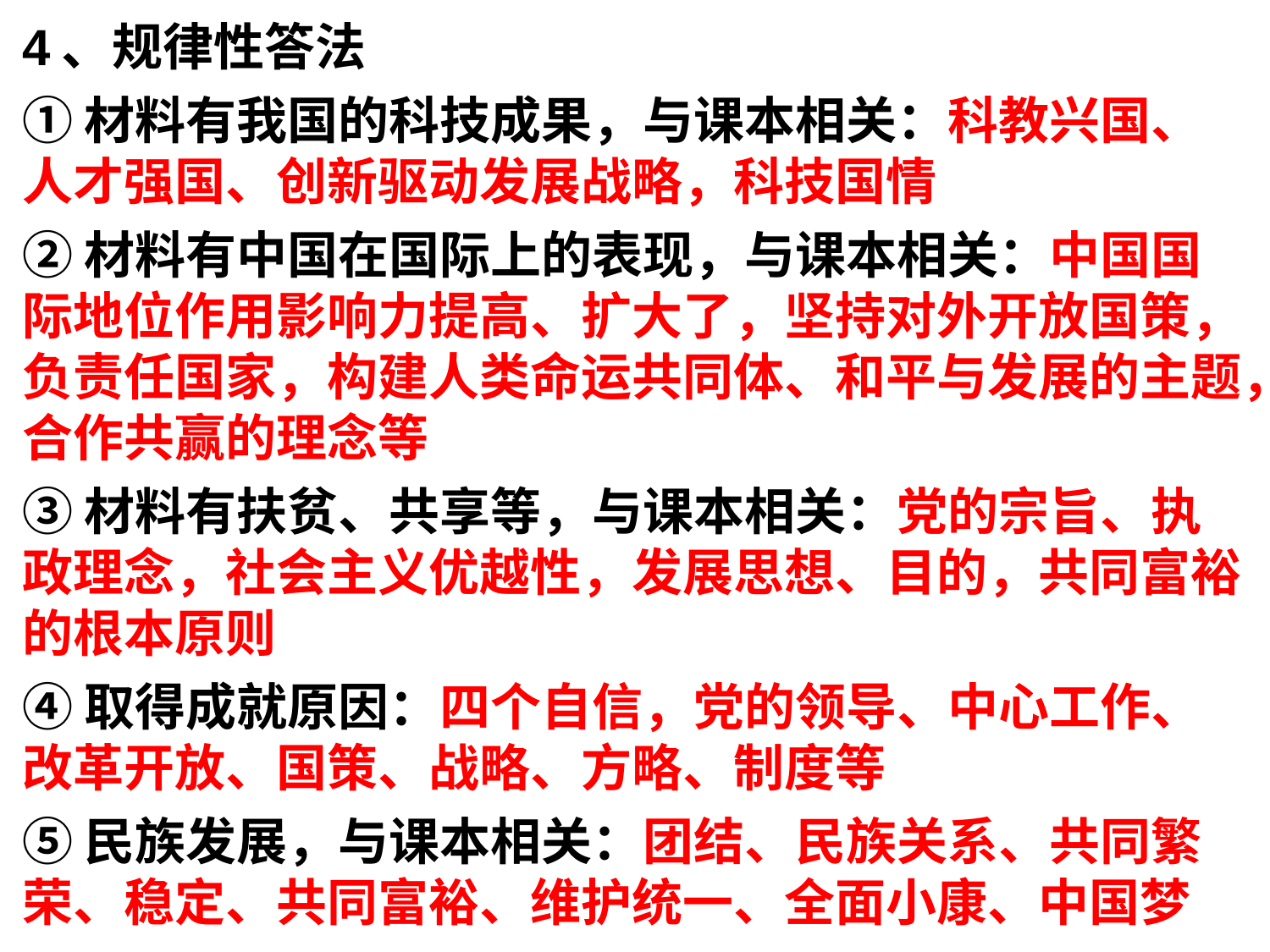

# 4、规律性答法
①材料有我国的科技成果，与课本相关：科教兴国、人才强国、创新驱动发展战略，科技国情
②材料有中国在国际上的表现，与课本相关：中国国际地位作用影响力提高、扩大了，坚持对外开放国策，负责任国家，构建人类命运共同体、和平与发展的主题，合作共赢的理念等
③材料有扶贫、共享等，与课本相关：党的宗旨、执政理念，社会主义优越性，发展思想、目的，共同富裕的根本原则
④取得成就原因：四个自信，党的领导、中心工作、改革开放、国策、战略、方略、制度等
⑤民族发展，与课本相关：团结、民族关系、共同繁荣、稳定、共同富裕、维护统一、全面小康、中国梦